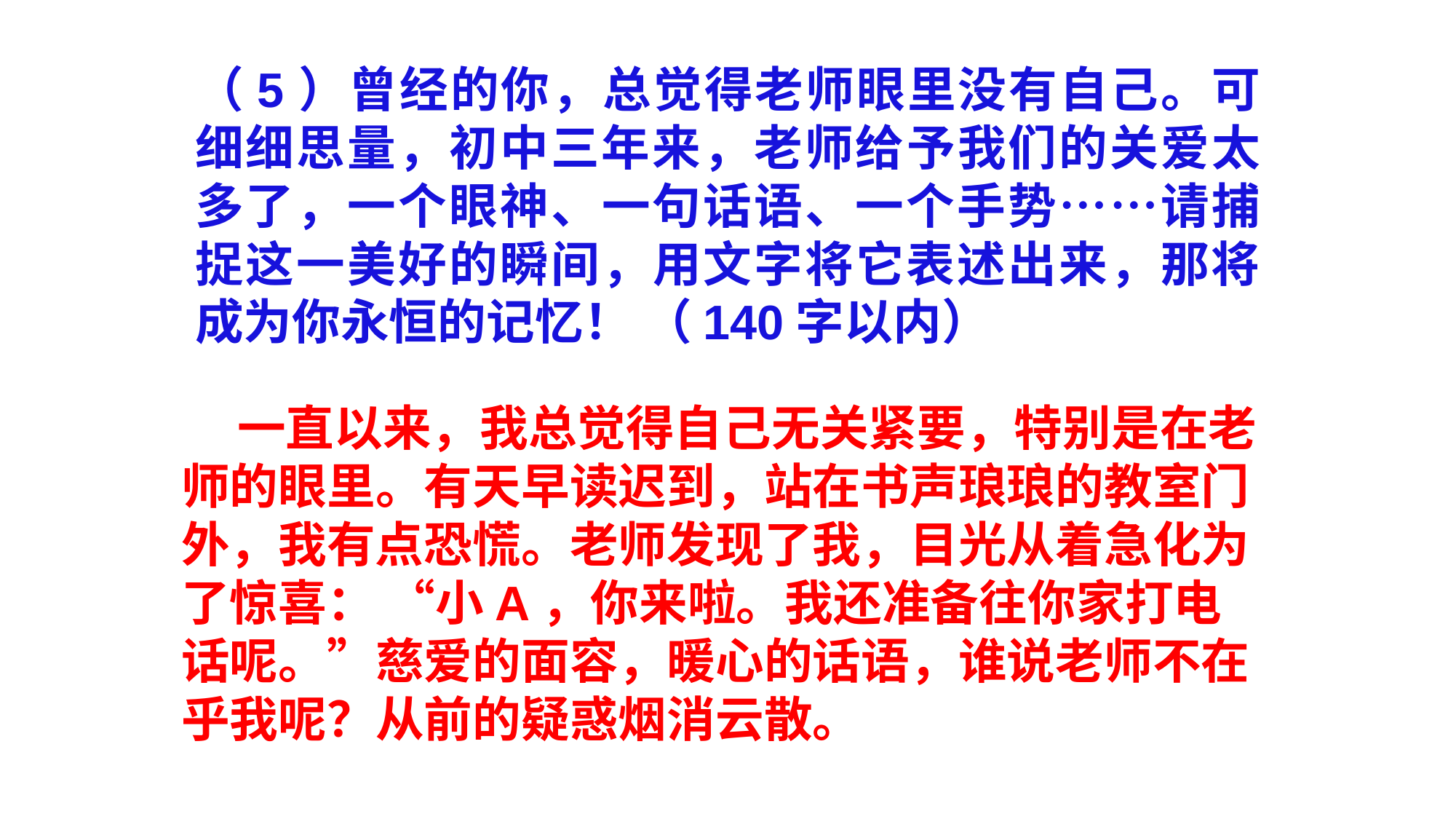

（5）曾经的你，总觉得老师眼里没有自己。可细细思量，初中三年来，老师给予我们的关爱太多了，一个眼神、一句话语、一个手势……请捕捉这一美好的瞬间，用文字将它表述出来，那将成为你永恒的记忆！ （140字以内）
    一直以来，我总觉得自己无关紧要，特别是在老师的眼里。有天早读迟到，站在书声琅琅的教室门外，我有点恐慌。老师发现了我，目光从着急化为了惊喜： “小A，你来啦。我还准备往你家打电话呢。”慈爱的面容，暖心的话语，谁说老师不在乎我呢？从前的疑惑烟消云散。